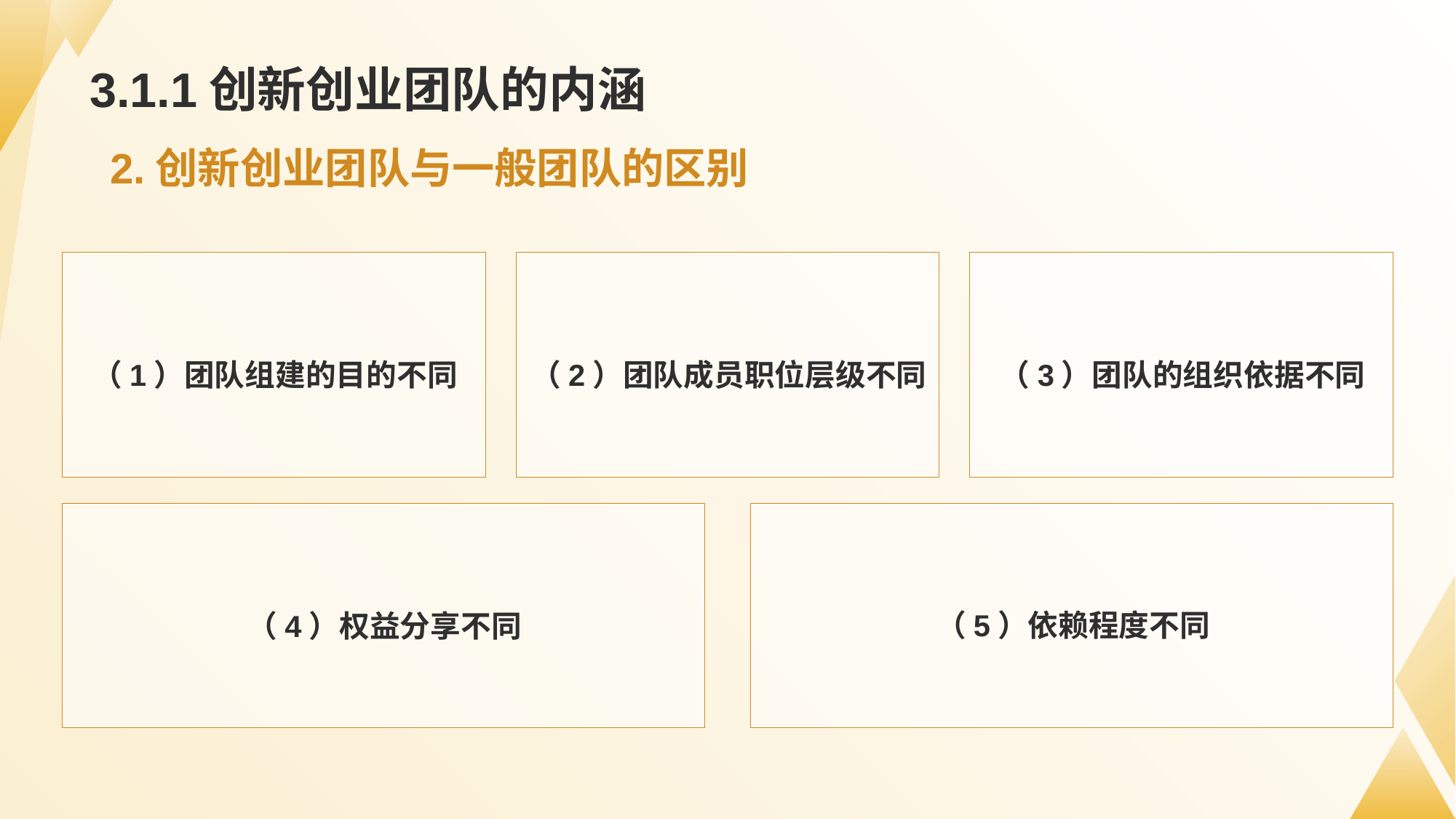

# 3.1.1创新创业团队的内涵
2.创新创业团队与一般团队的区别
（1）团队组建的目的不同
（2）团队成员职位层级不同
（3）团队的组织依据不同
（5）依赖程度不同
（4）权益分享不同